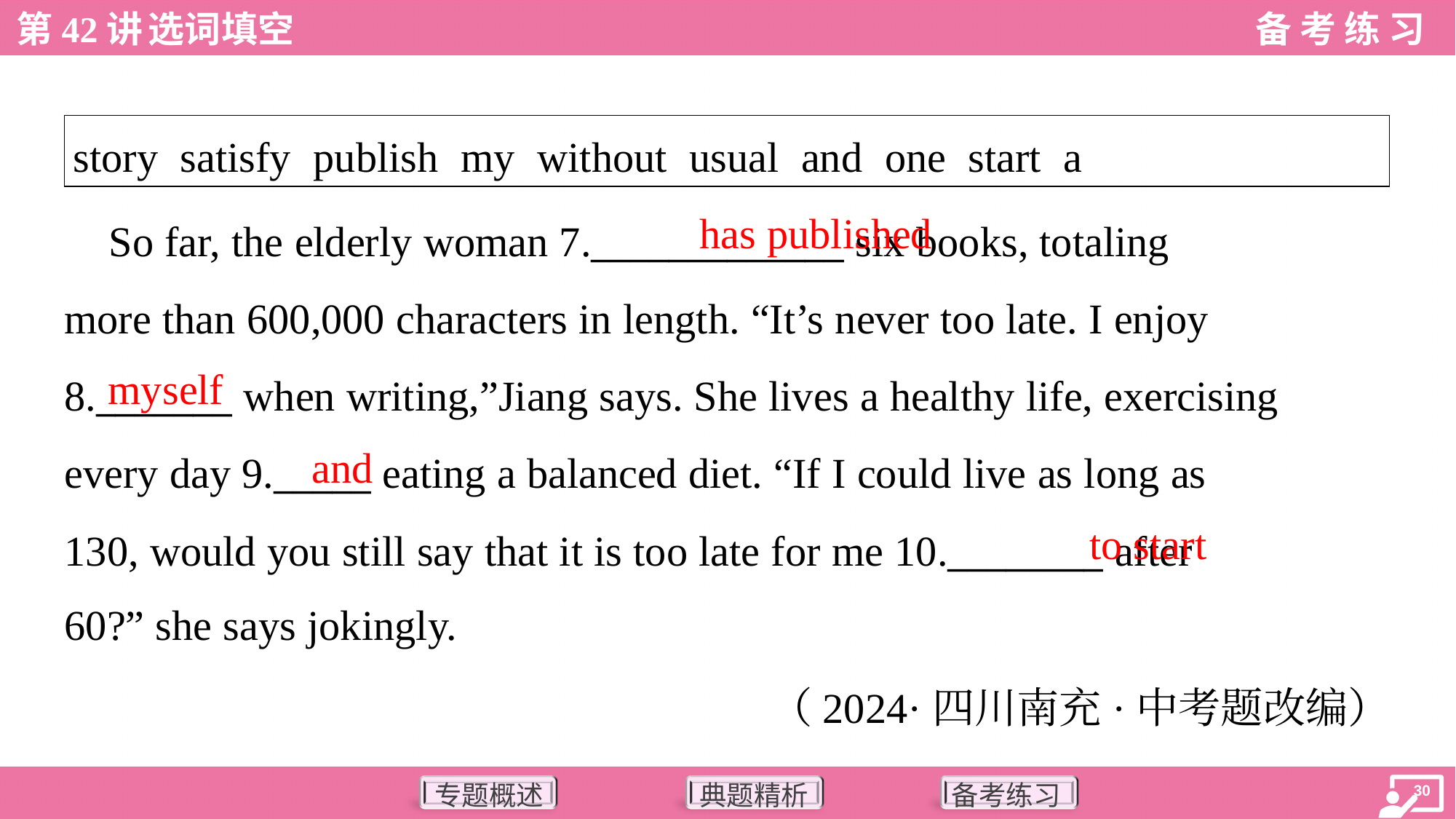

| story satisfy publish my without usual and one start a |
| --- |
has published
    So far, the elderly woman 7._____________ six books, totaling
more than 600,000 characters in length. “It’s never too late. I enjoy
8._______ when writing,”Jiang says. She lives a healthy life, exercising
every day 9._____ eating a balanced diet. “If I could live as long as
130, would you still say that it is too late for me 10.________ after
60?” she says jokingly.
myself
and
to start
（2024·四川南充·中考题改编）